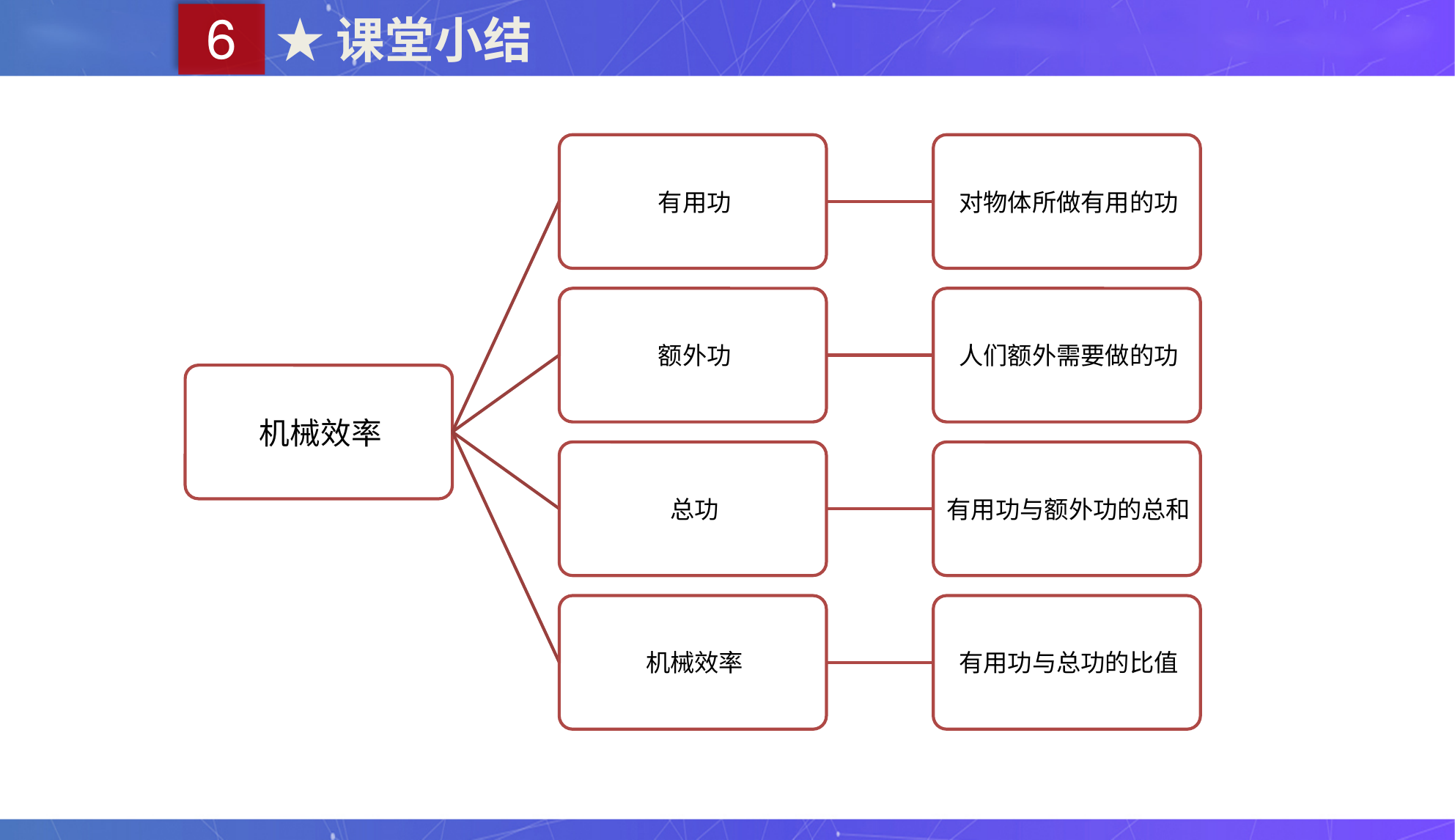

6
★课堂小结
机械效率

有用功

对物体所做有用的功

额外功

人们额外需要做的功

总功

有用功与额外功的总和

机械效率

有用功与总功的比值